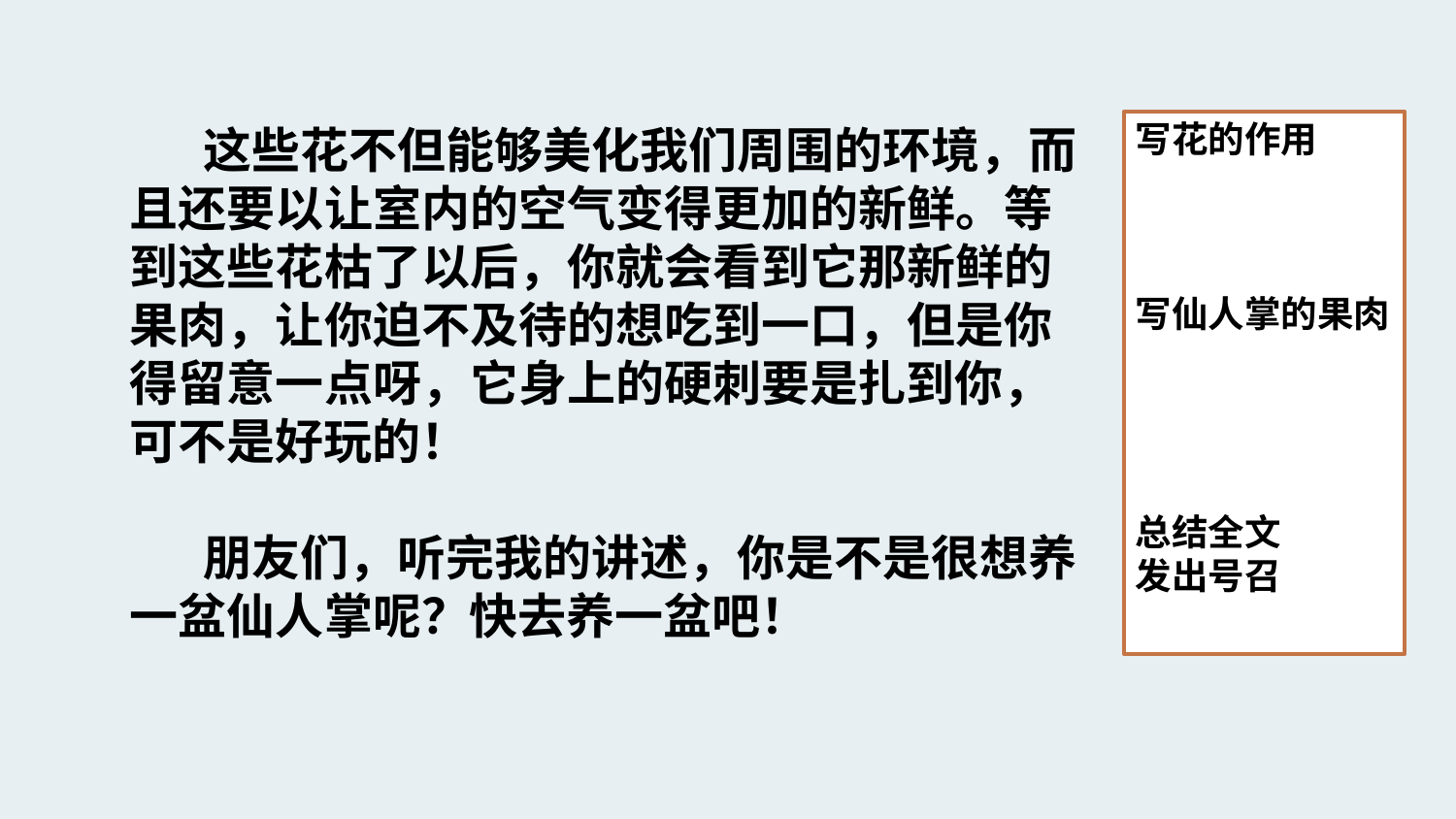

写花的作用

写仙人掌的果肉

总结全文
发出号召
这些花不但能够美化我们周围的环境，而且还要以让室内的空气变得更加的新鲜。等到这些花枯了以后，你就会看到它那新鲜的果肉，让你迫不及待的想吃到一口，但是你得留意一点呀，它身上的硬刺要是扎到你，可不是好玩的！

朋友们，听完我的讲述，你是不是很想养一盆仙人掌呢？快去养一盆吧！